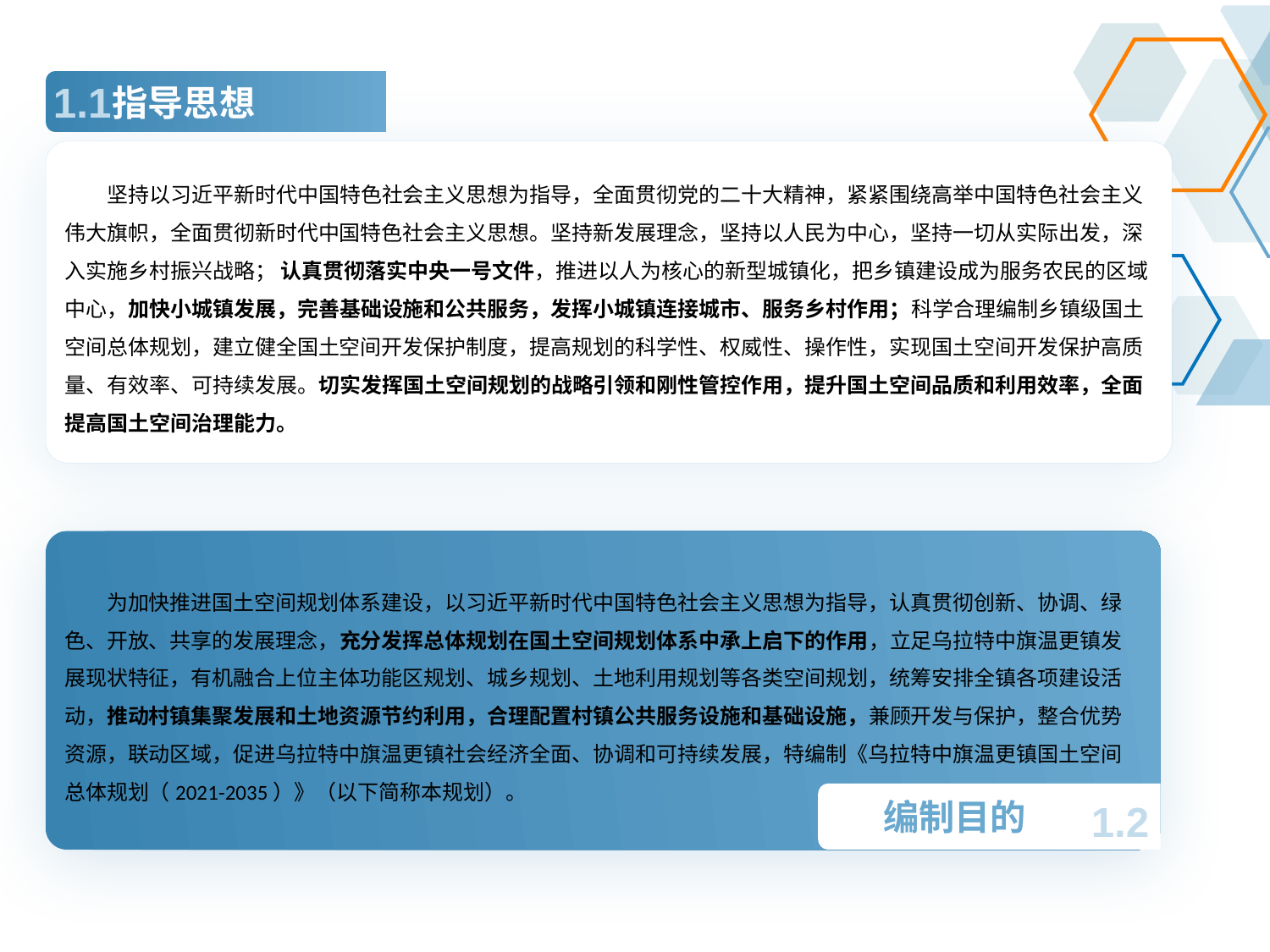

1.1
指导思想
坚持以习近平新时代中国特色社会主义思想为指导，全面贯彻党的二十大精神，紧紧围绕高举中国特色社会主义伟大旗帜，全面贯彻新时代中国特色社会主义思想。坚持新发展理念，坚持以人民为中心，坚持一切从实际出发，深入实施乡村振兴战略； 认真贯彻落实中央一号文件，推进以人为核心的新型城镇化，把乡镇建设成为服务农民的区域中心，加快小城镇发展，完善基础设施和公共服务，发挥小城镇连接城市、服务乡村作用；科学合理编制乡镇级国土空间总体规划，建立健全国土空间开发保护制度，提高规划的科学性、权威性、操作性，实现国土空间开发保护高质量、有效率、可持续发展。切实发挥国土空间规划的战略引领和刚性管控作用，提升国土空间品质和利用效率，全面提高国土空间治理能力。
为加快推进国土空间规划体系建设，以习近平新时代中国特色社会主义思想为指导，认真贯彻创新、协调、绿色、开放、共享的发展理念，充分发挥总体规划在国土空间规划体系中承上启下的作用，立足乌拉特中旗温更镇发展现状特征，有机融合上位主体功能区规划、城乡规划、土地利用规划等各类空间规划，统筹安排全镇各项建设活动，推动村镇集聚发展和土地资源节约利用，合理配置村镇公共服务设施和基础设施，兼顾开发与保护，整合优势资源，联动区域，促进乌拉特中旗温更镇社会经济全面、协调和可持续发展，特编制《乌拉特中旗温更镇国土空间总体规划（2021-2035）》（以下简称本规划）。
编制目的
1.2